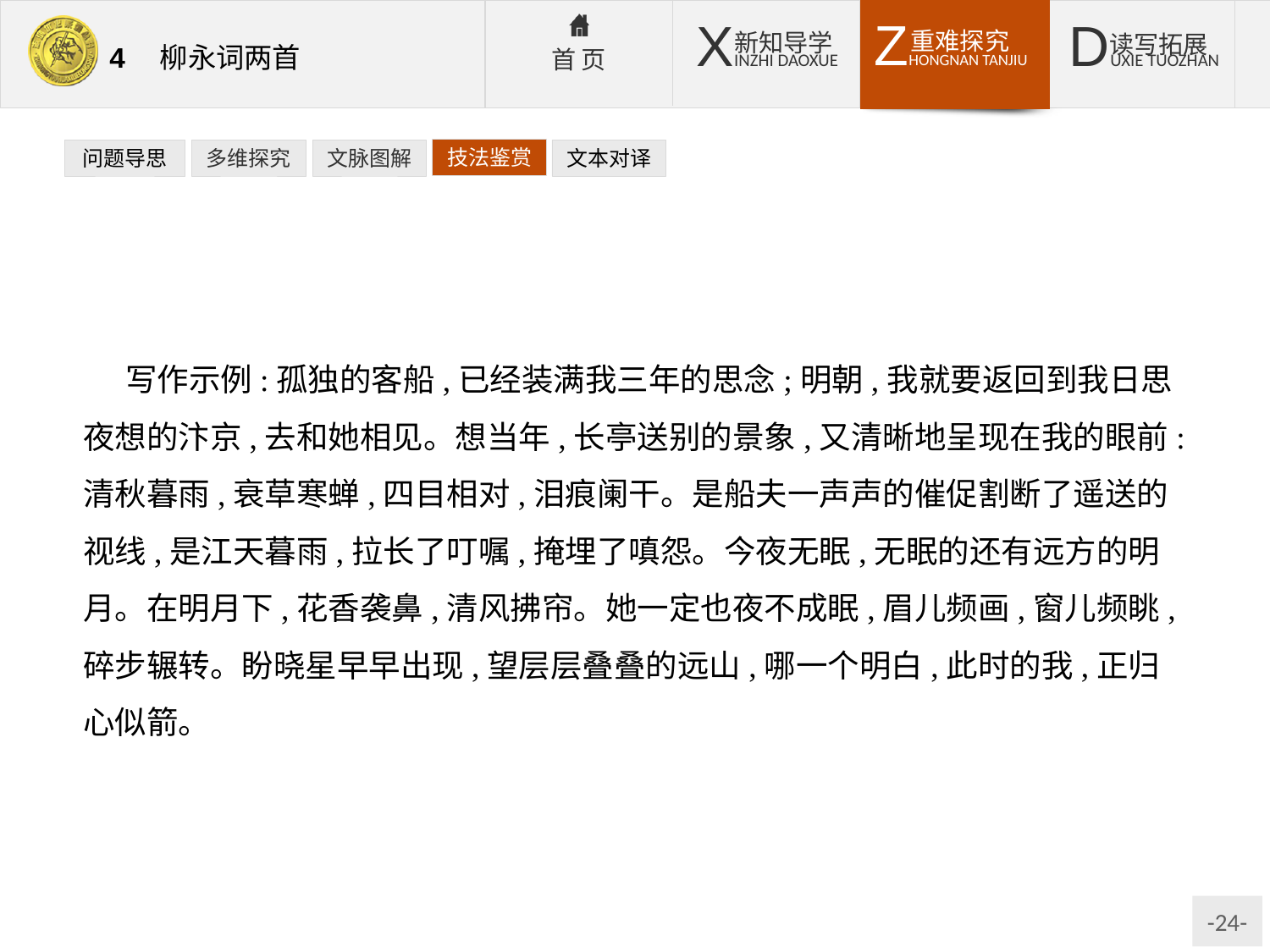

技法鉴赏
文本对译
问题导思
多维探究
文脉图解
写作示例:孤独的客船,已经装满我三年的思念;明朝,我就要返回到我日思夜想的汴京,去和她相见。想当年,长亭送别的景象,又清晰地呈现在我的眼前:清秋暮雨,衰草寒蝉,四目相对,泪痕阑干。是船夫一声声的催促割断了遥送的视线,是江天暮雨,拉长了叮嘱,掩埋了嗔怨。今夜无眠,无眠的还有远方的明月。在明月下,花香袭鼻,清风拂帘。她一定也夜不成眠,眉儿频画,窗儿频眺,碎步辗转。盼晓星早早出现,望层层叠叠的远山,哪一个明白,此时的我,正归心似箭。